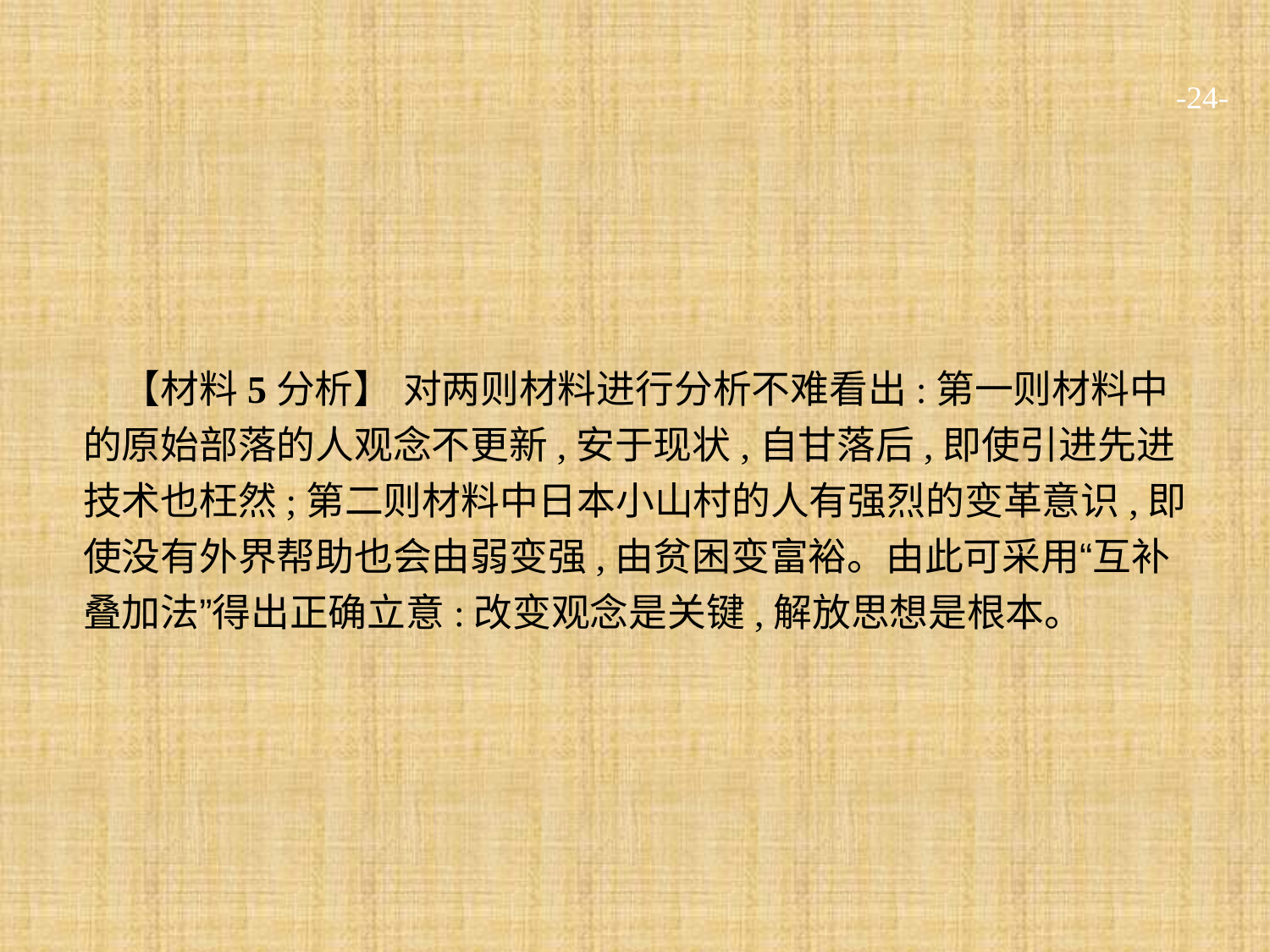

-24-
【材料5分析】 对两则材料进行分析不难看出:第一则材料中的原始部落的人观念不更新,安于现状,自甘落后,即使引进先进技术也枉然;第二则材料中日本小山村的人有强烈的变革意识,即使没有外界帮助也会由弱变强,由贫困变富裕。由此可采用“互补叠加法”得出正确立意:改变观念是关键,解放思想是根本。